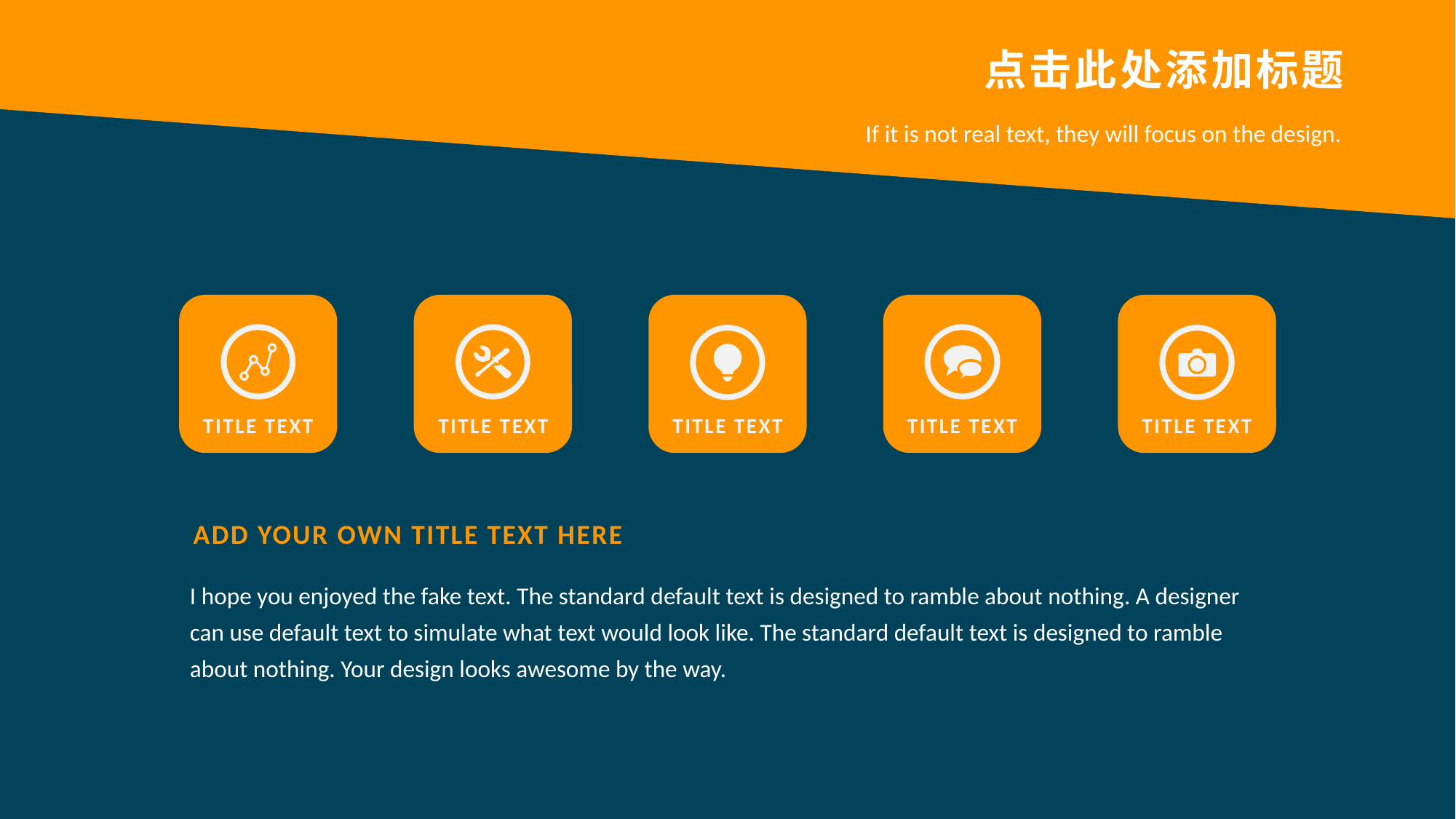

# 点击此处添加标题
If it is not real text, they will focus on the design.

TITLE TEXT
TITLE TEXT
TITLE TEXT
TITLE TEXT
TITLE TEXT
ADD YOUR OWN TITLE TEXT HERE
I hope you enjoyed the fake text. The standard default text is designed to ramble about nothing. A designer can use default text to simulate what text would look like. The standard default text is designed to ramble about nothing. Your design looks awesome by the way.